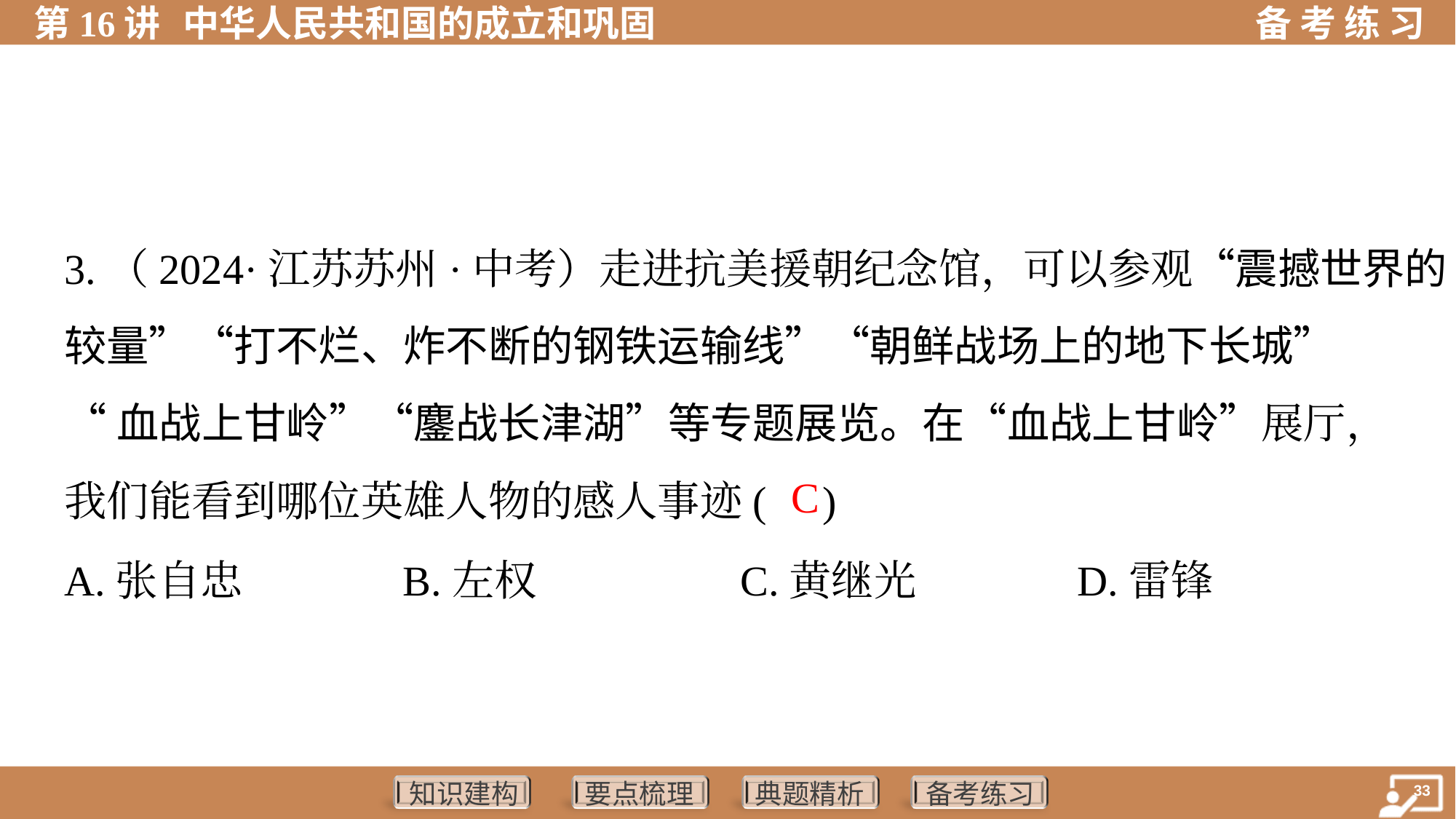

3.（2024·江苏苏州·中考）走进抗美援朝纪念馆，可以参观“震撼世界的
较量”“打不烂、炸不断的钢铁运输线”“朝鲜战场上的地下长城”
“血战上甘岭”“鏖战长津湖”等专题展览。在“血战上甘岭”展厅，
我们能看到哪位英雄人物的感人事迹(     )
    C
A.张自忠	B.左权	C.黄继光	D.雷锋